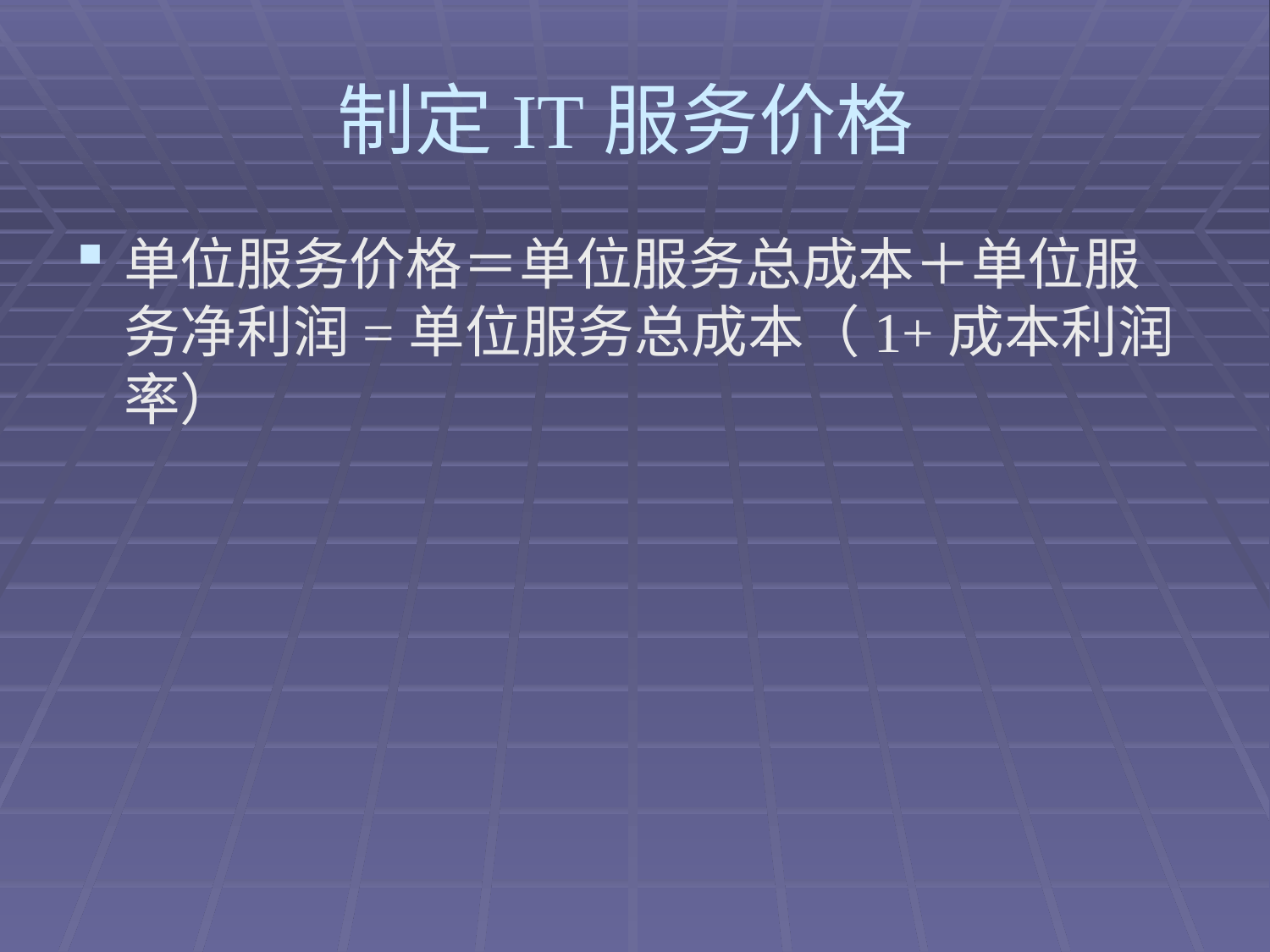

# 制定IT服务价格
单位服务价格＝单位服务总成本＋单位服务净利润=单位服务总成本（1+成本利润率）